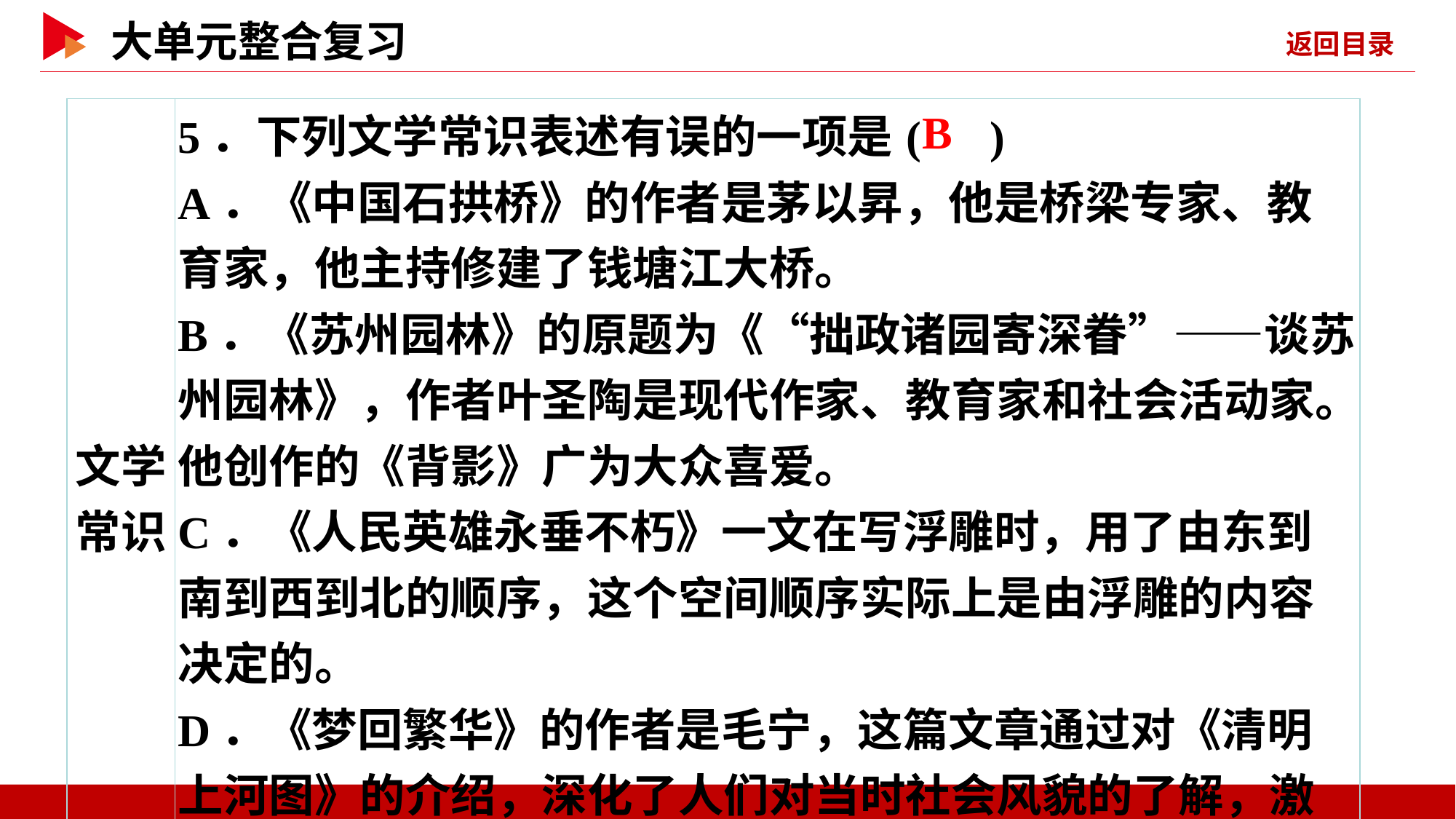

| 文学 常识 | 5．下列文学常识表述有误的一项是( ) A．《中国石拱桥》的作者是茅以昇，他是桥梁专家、教育家，他主持修建了钱塘江大桥。 B．《苏州园林》的原题为《“拙政诸园寄深眷”——谈苏州园林》，作者叶圣陶是现代作家、教育家和社会活动家。他创作的《背影》广为大众喜爱。 C．《人民英雄永垂不朽》一文在写浮雕时，用了由东到南到西到北的顺序，这个空间顺序实际上是由浮雕的内容决定的。 D．《梦回繁华》的作者是毛宁，这篇文章通过对《清明上河图》的介绍，深化了人们对当时社会风貌的了解，激发了人们对古代生活的想象。 |
| --- | --- |
   B